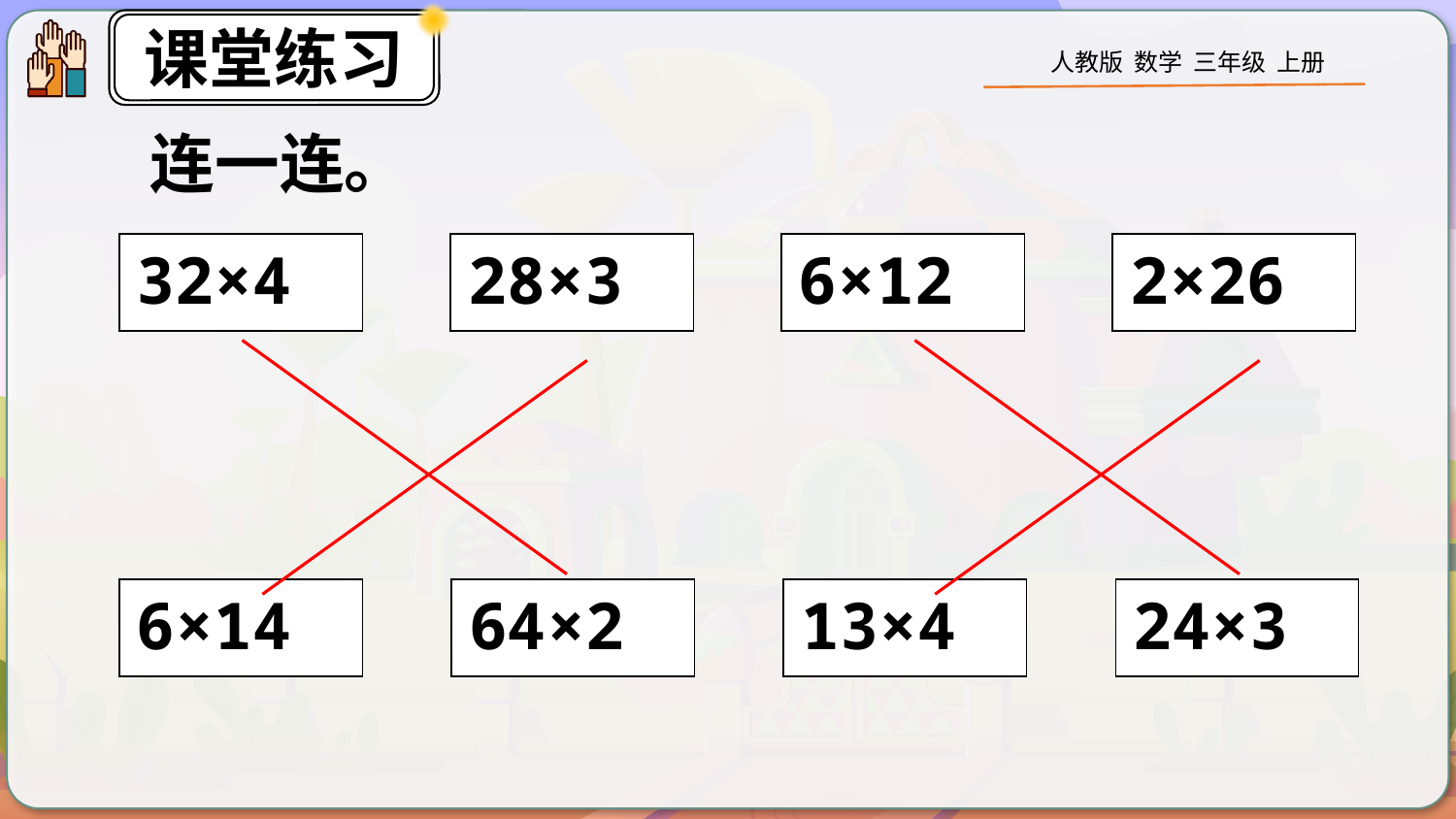

连一连。
32×4

28×3

6×12

2×26

6×14

64×2

13×4

24×3